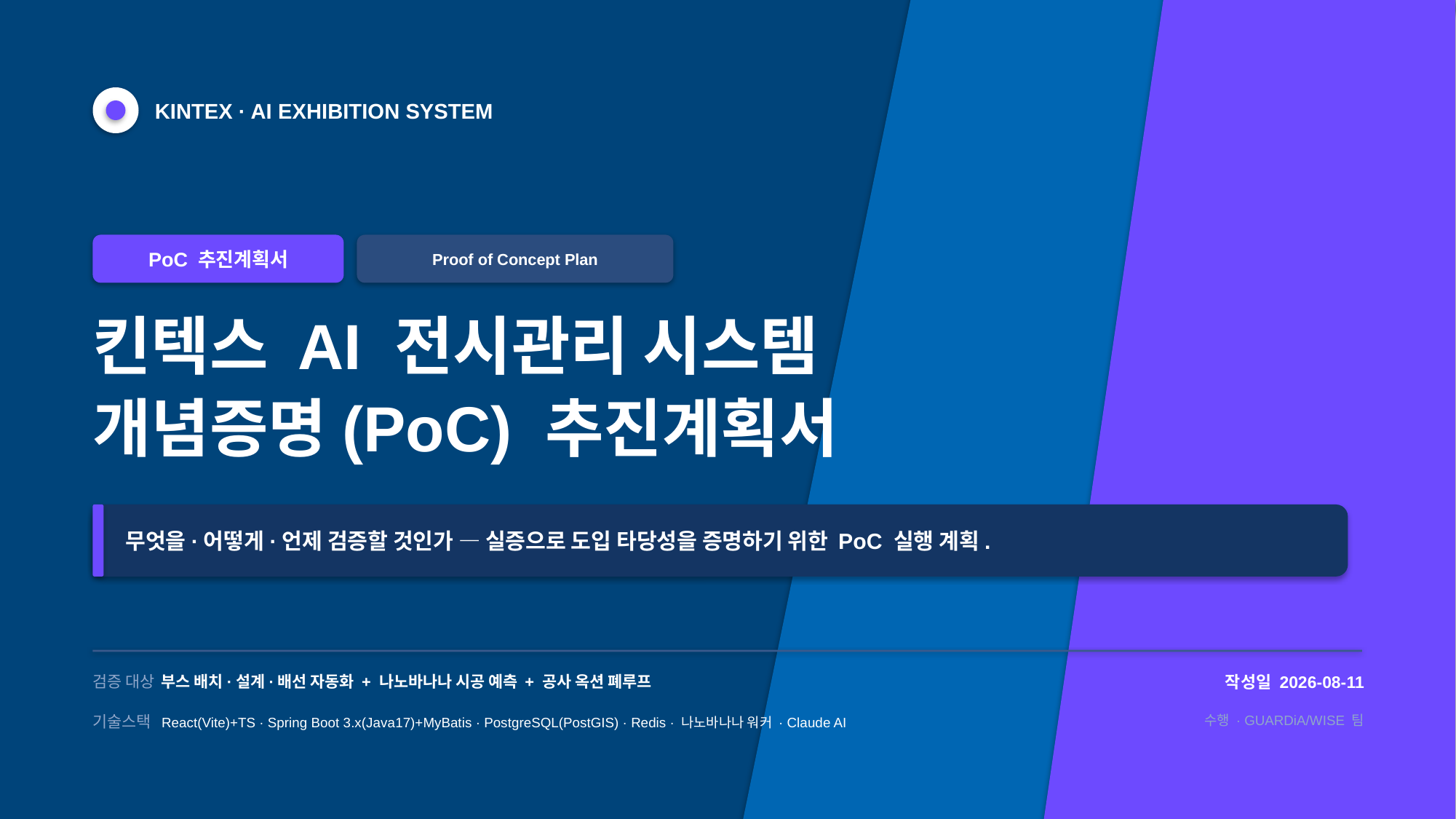

KINTEX · AI EXHIBITION SYSTEM

PoC 추진계획서

Proof of Concept Plan
킨텍스 AI 전시관리 시스템
개념증명(PoC) 추진계획서

무엇을·어떻게·언제 검증할 것인가 — 실증으로 도입 타당성을 증명하기 위한 PoC 실행 계획.

검증 대상  부스 배치·설계·배선 자동화 + 나노바나나 시공 예측 + 공사 옥션 폐루프
작성일 2026-08-11
기술스택  React(Vite)+TS · Spring Boot 3.x(Java17)+MyBatis · PostgreSQL(PostGIS) · Redis · 나노바나나 워커 · Claude AI
수행 · GUARDiA/WISE 팀